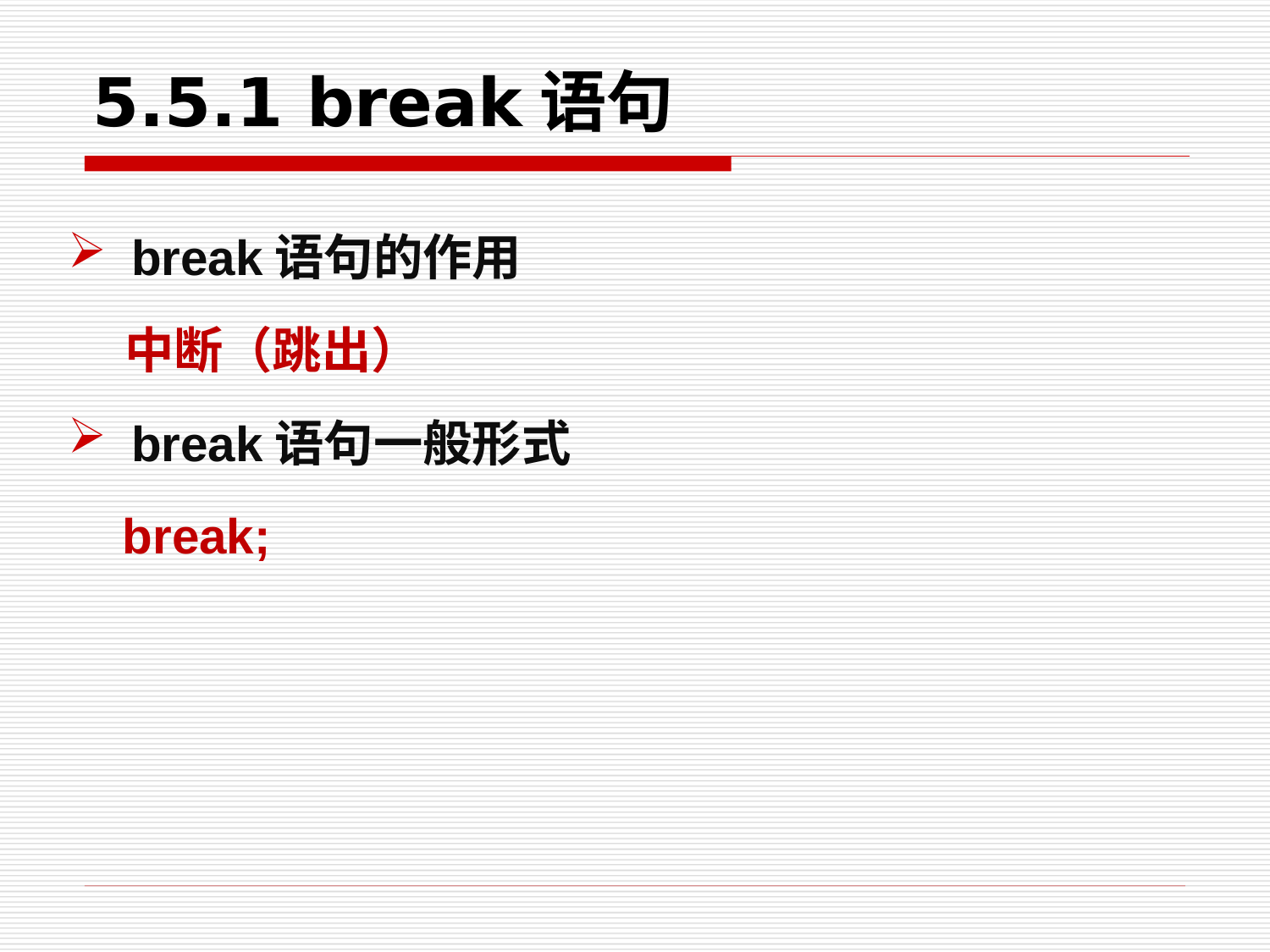

# 5.5.1 break语句
break语句的作用
    中断（跳出）
break语句一般形式
    break;